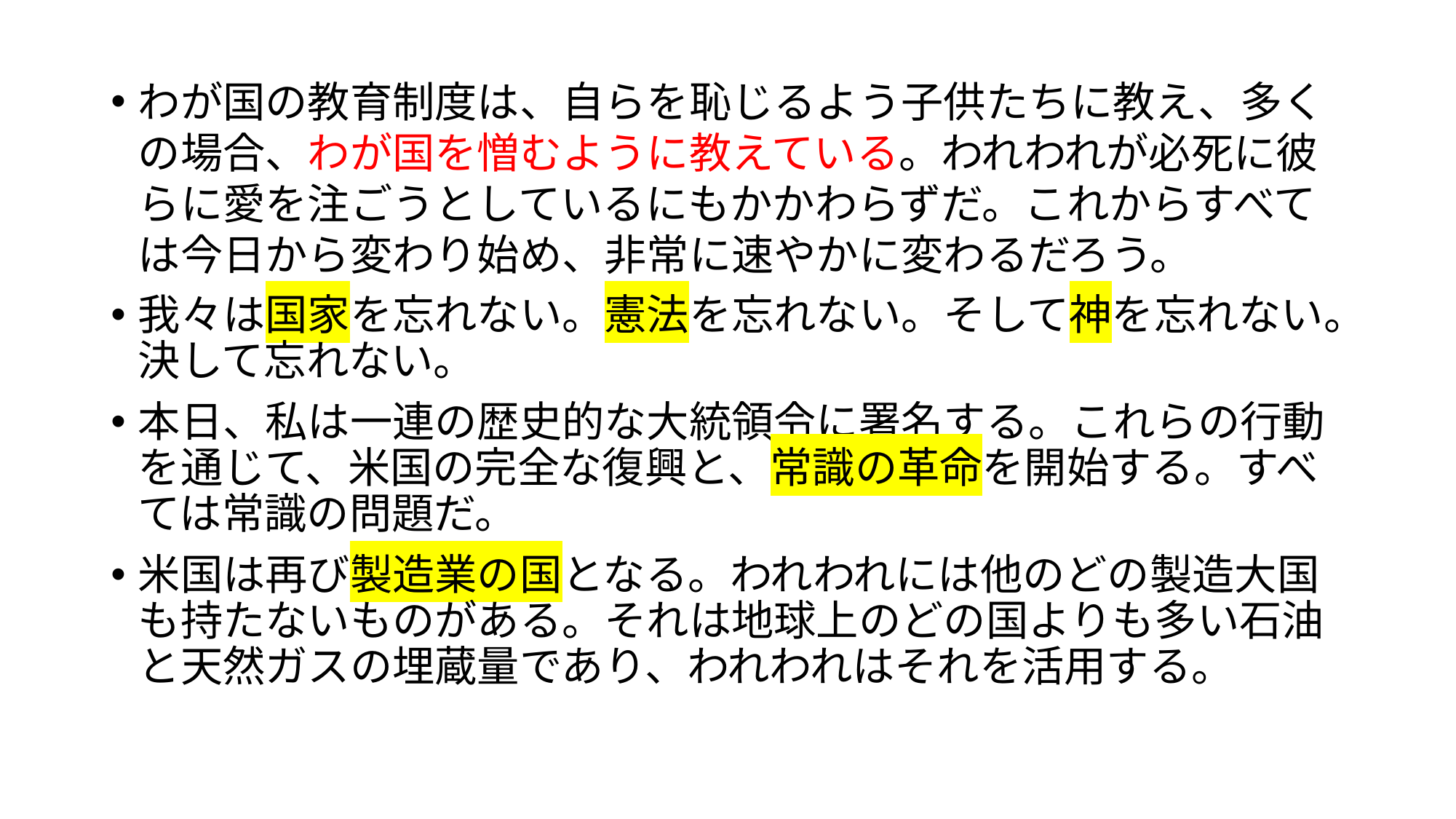

わが国の教育制度は、自らを恥じるよう子供たちに教え、多くの場合、わが国を憎むように教えている。われわれが必死に彼らに愛を注ごうとしているにもかかわらずだ。これからすべては今日から変わり始め、非常に速やかに変わるだろう。
我々は国家を忘れない。憲法を忘れない。そして神を忘れない。決して忘れない。
本日、私は一連の歴史的な大統領令に署名する。これらの行動を通じて、米国の完全な復興と、常識の革命を開始する。すべては常識の問題だ。
米国は再び製造業の国となる。われわれには他のどの製造大国も持たないものがある。それは地球上のどの国よりも多い石油と天然ガスの埋蔵量であり、われわれはそれを活用する。